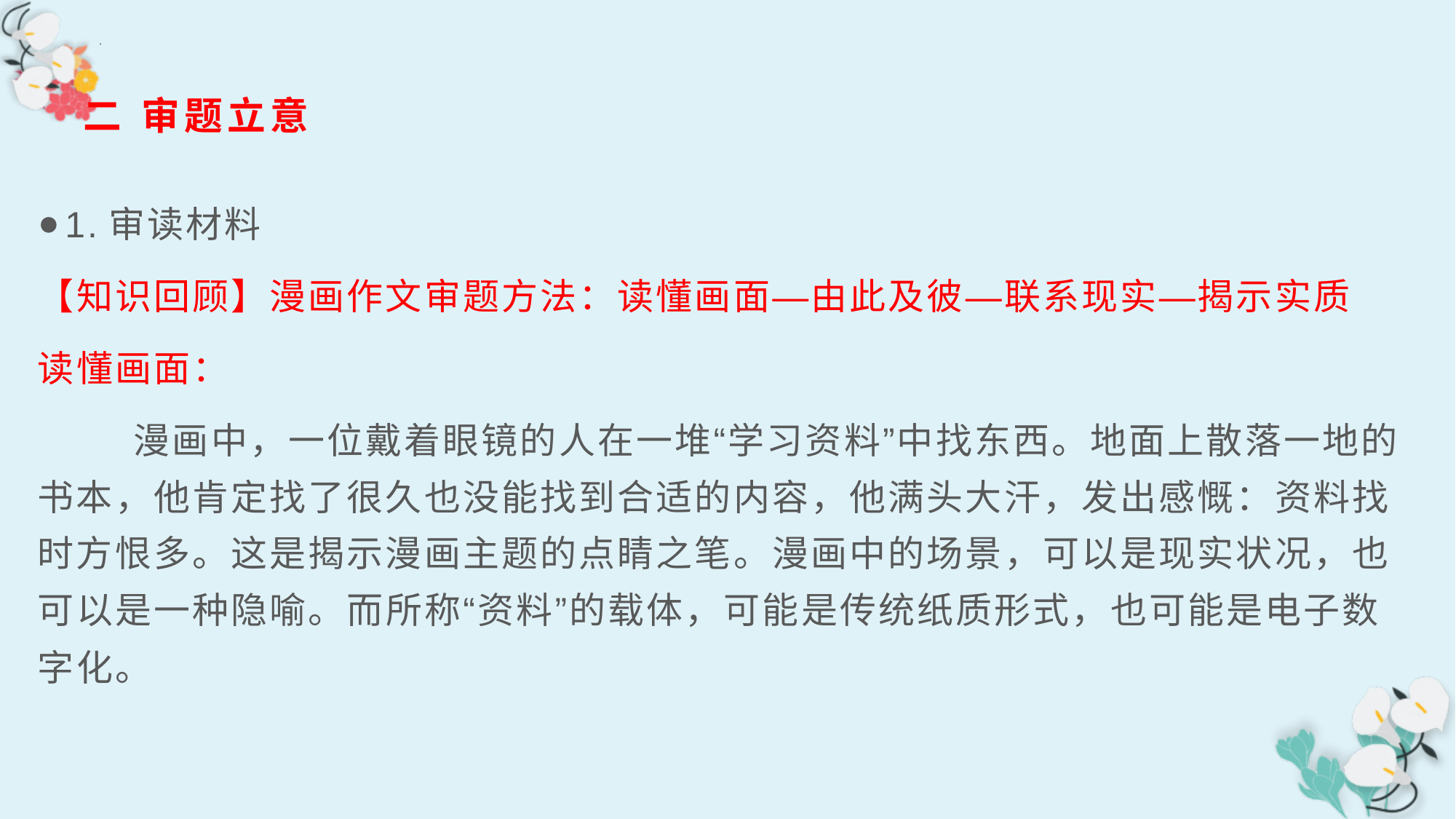

二 审题立意
1.审读材料
【知识回顾】漫画作文审题方法：读懂画面—由此及彼—联系现实—揭示实质
读懂画面：
       漫画中，一位戴着眼镜的人在一堆“学习资料”中找东西。地面上散落一地的书本，他肯定找了很久也没能找到合适的内容，他满头大汗，发出感慨：资料找时方恨多。这是揭示漫画主题的点睛之笔。漫画中的场景，可以是现实状况，也可以是一种隐喻。而所称“资料”的载体，可能是传统纸质形式，也可能是电子数字化。